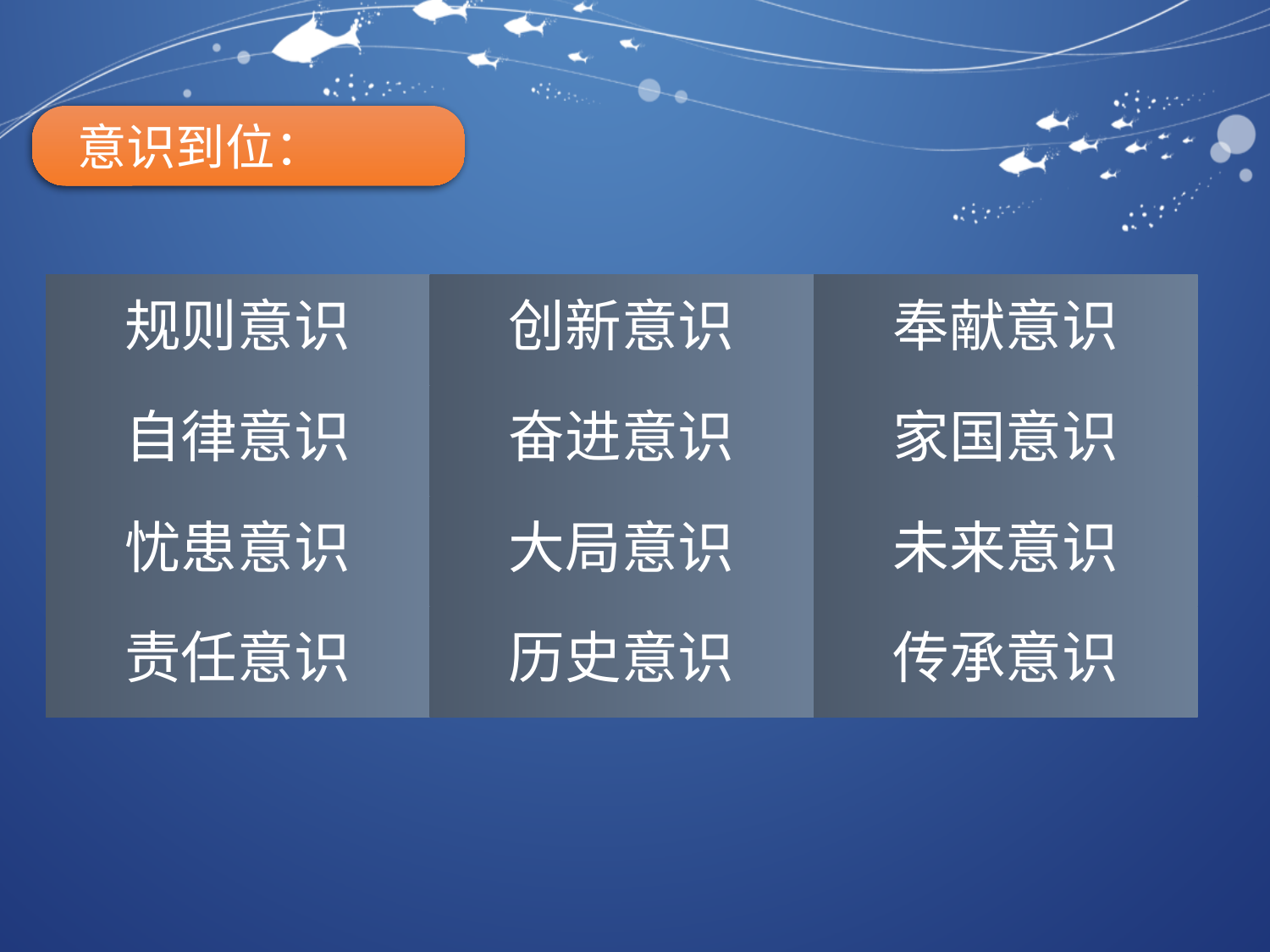

意识到位：
| 规则意识 | 创新意识 | 奉献意识 |
| --- | --- | --- |
| 自律意识 | 奋进意识 | 家国意识 |
| 忧患意识 | 大局意识 | 未来意识 |
| 责任意识 | 历史意识 | 传承意识 |